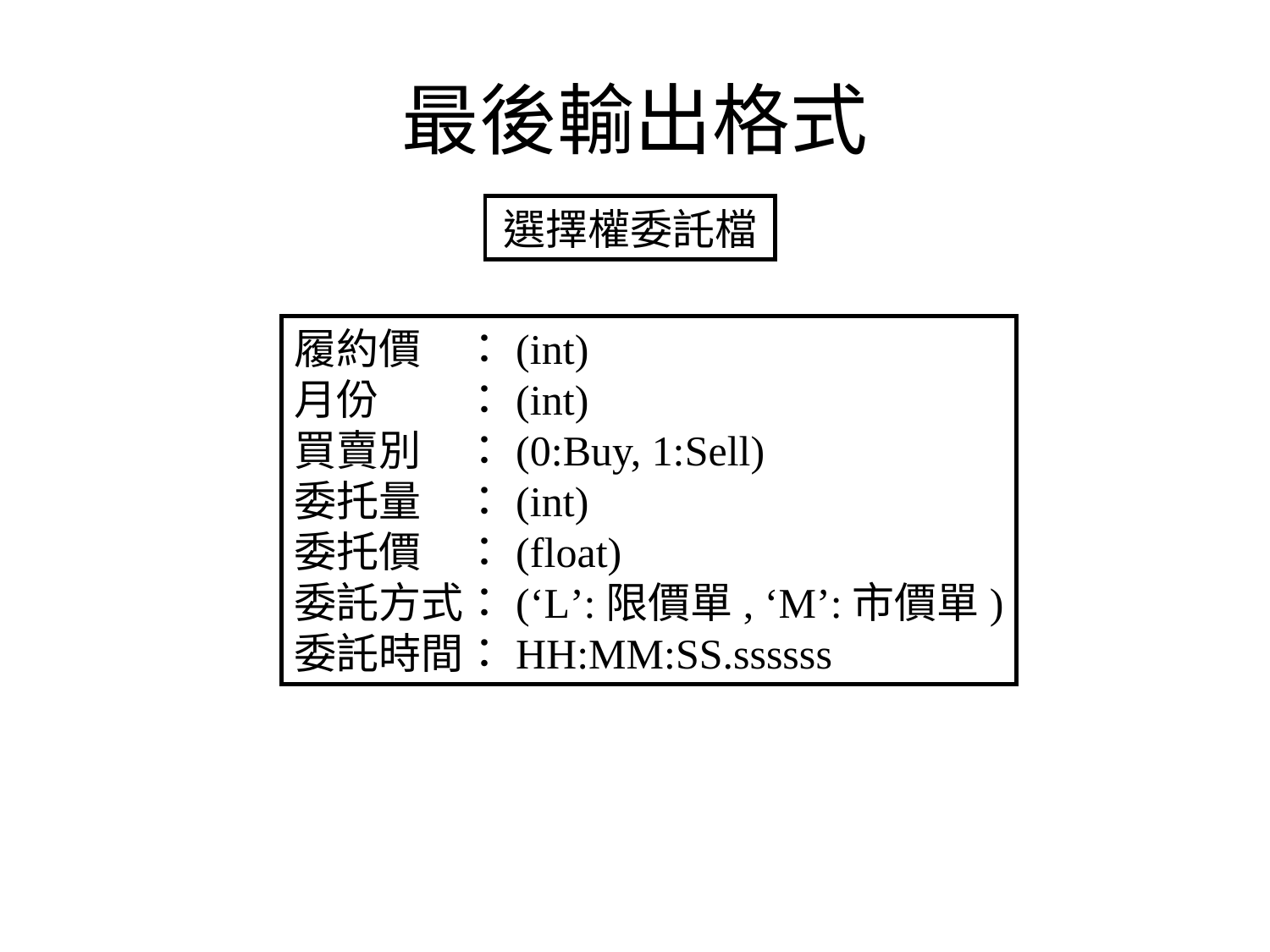

# 最後輸出格式
選擇權委託檔
履約價　：(int)
月份　　：(int)
買賣別　：(0:Buy, 1:Sell)
委托量　：(int)
委托價　：(float)
委託方式：(‘L’:限價單, ‘M’:市價單)
委託時間：HH:MM:SS.ssssss